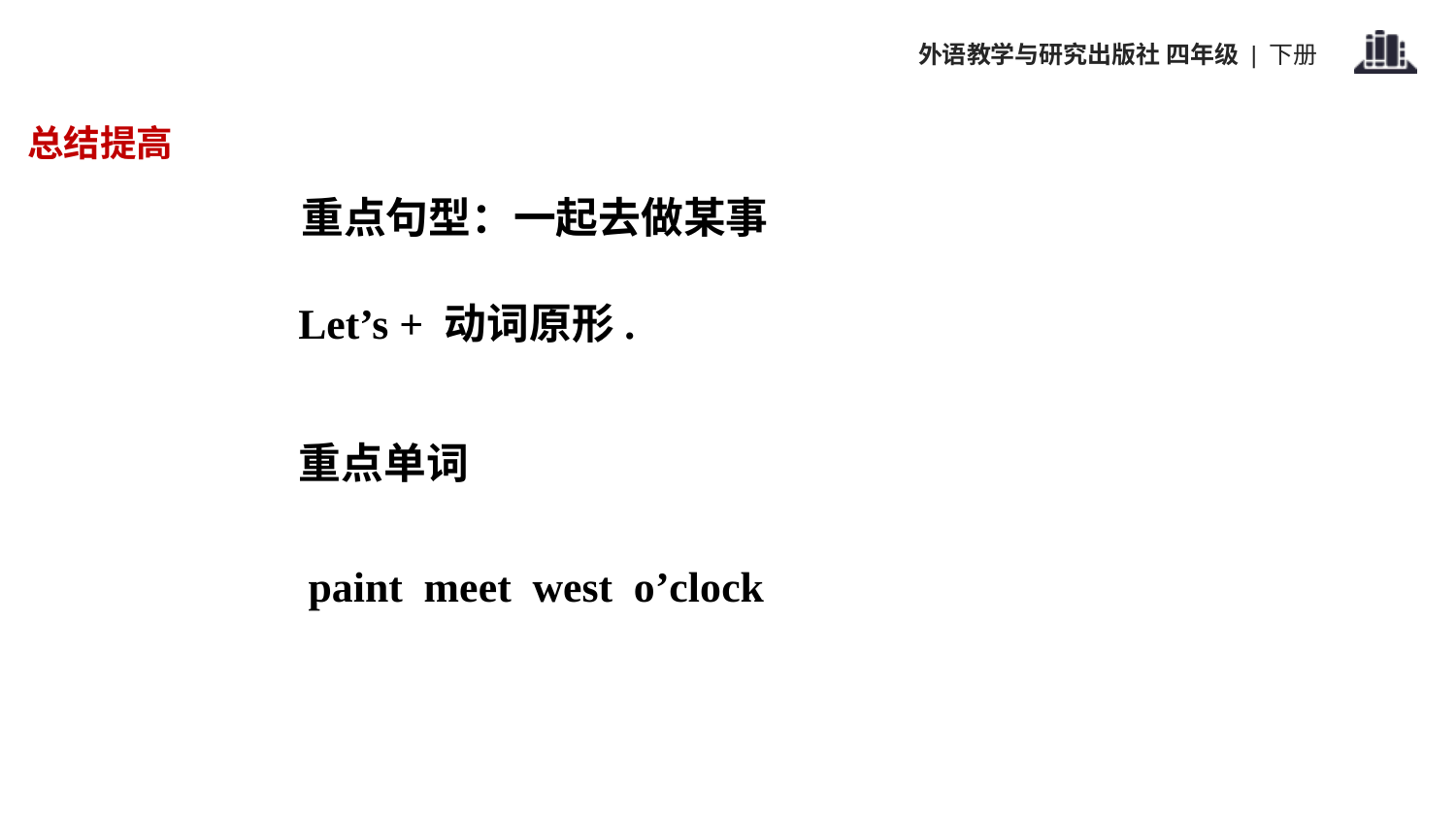

总结提高
重点句型：一起去做某事
Let’s + 动词原形.
重点单词
paint  meet  west  o’clock